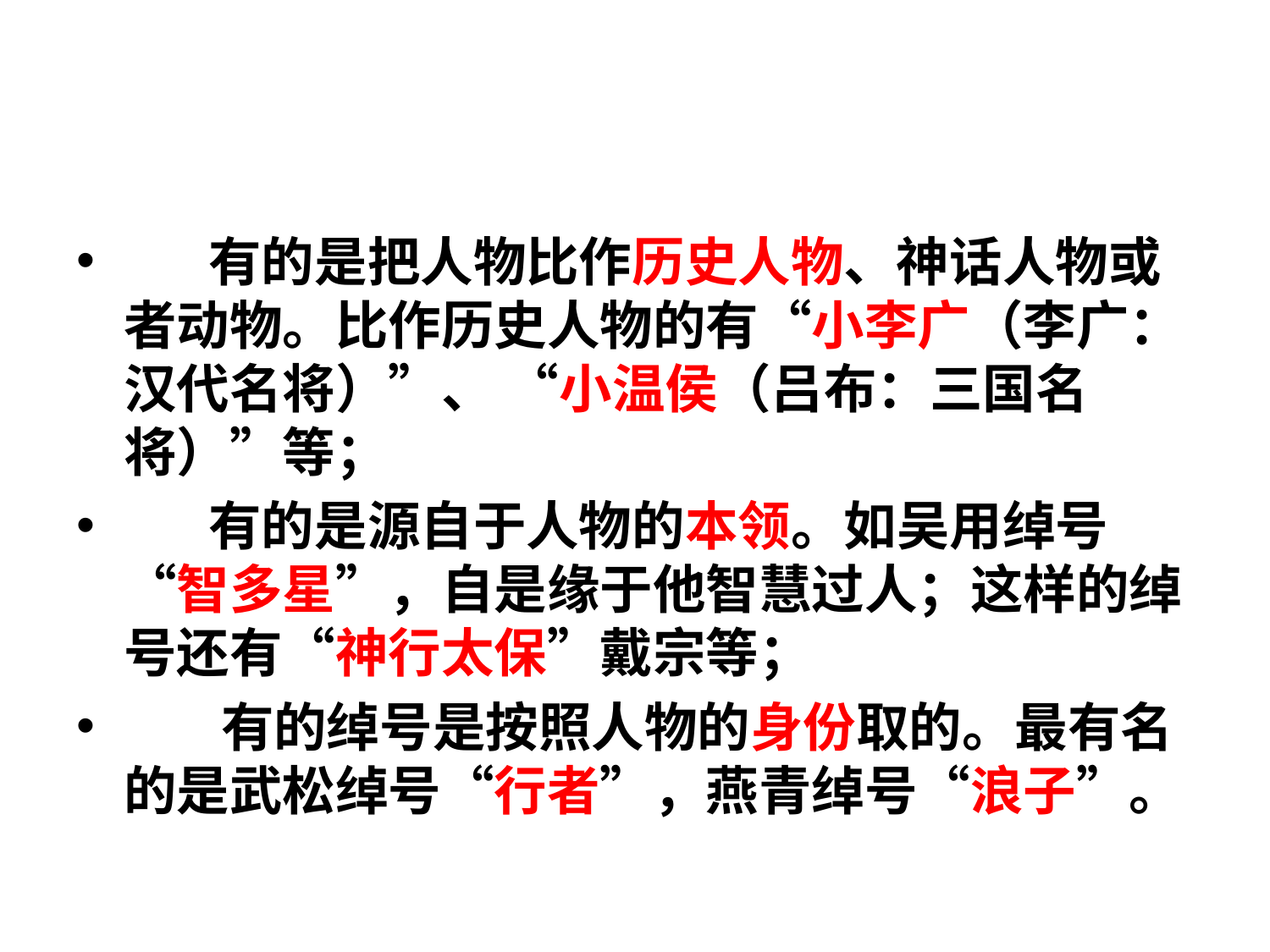

#
      有的是把人物比作历史人物、神话人物或者动物。比作历史人物的有“小李广（李广：汉代名将）”、 “小温侯（吕布：三国名将）”等；
      有的是源自于人物的本领。如吴用绰号“智多星”，自是缘于他智慧过人；这样的绰号还有“神行太保”戴宗等；
       有的绰号是按照人物的身份取的。最有名的是武松绰号“行者”，燕青绰号“浪子”。